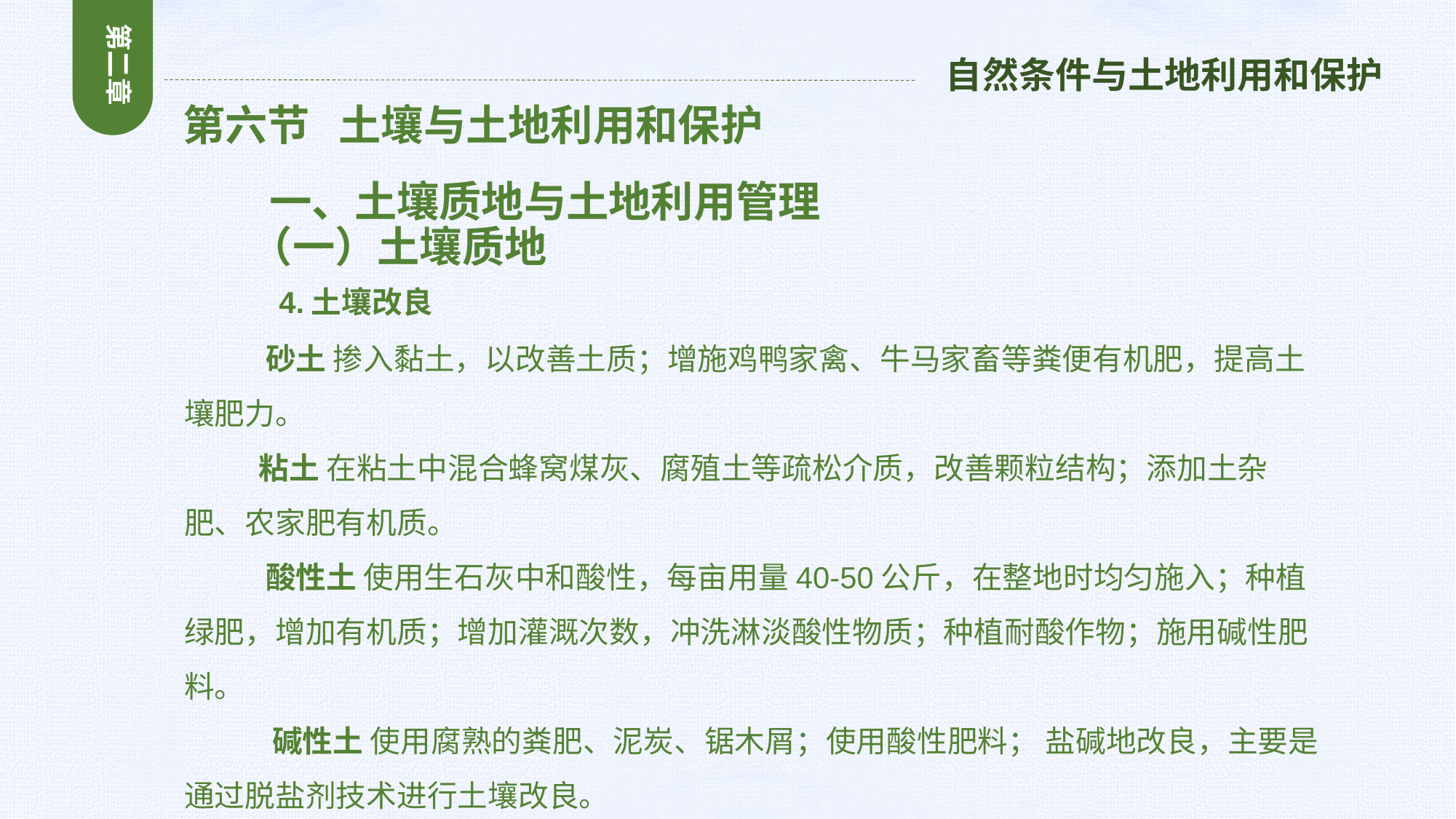

第二章
自然条件与土地利用和保护
 第六节   土壤与土地利用和保护
          一、土壤质地与土地利用管理
       （一）土壤质地
        4.土壤改良
           砂土 掺入黏土，以改善土质；增施鸡鸭家禽、牛马家畜等粪便有机肥，提高土壤肥力。
          粘土 在粘土中混合蜂窝煤灰、腐殖土等疏松介质，改善颗粒结构；添加土杂肥、农家肥有机质。
           酸性土 使用生石灰中和酸性，每亩用量40-50公斤，在整地时均匀施入；种植绿肥，增加有机质；增加灌溉次数，冲洗淋淡酸性物质；种植耐酸作物；施用碱性肥料。
            碱性土 使用腐熟的粪肥、泥炭、锯木屑；使用酸性肥料； 盐碱地改良，主要是通过脱盐剂技术进行土壤改良。